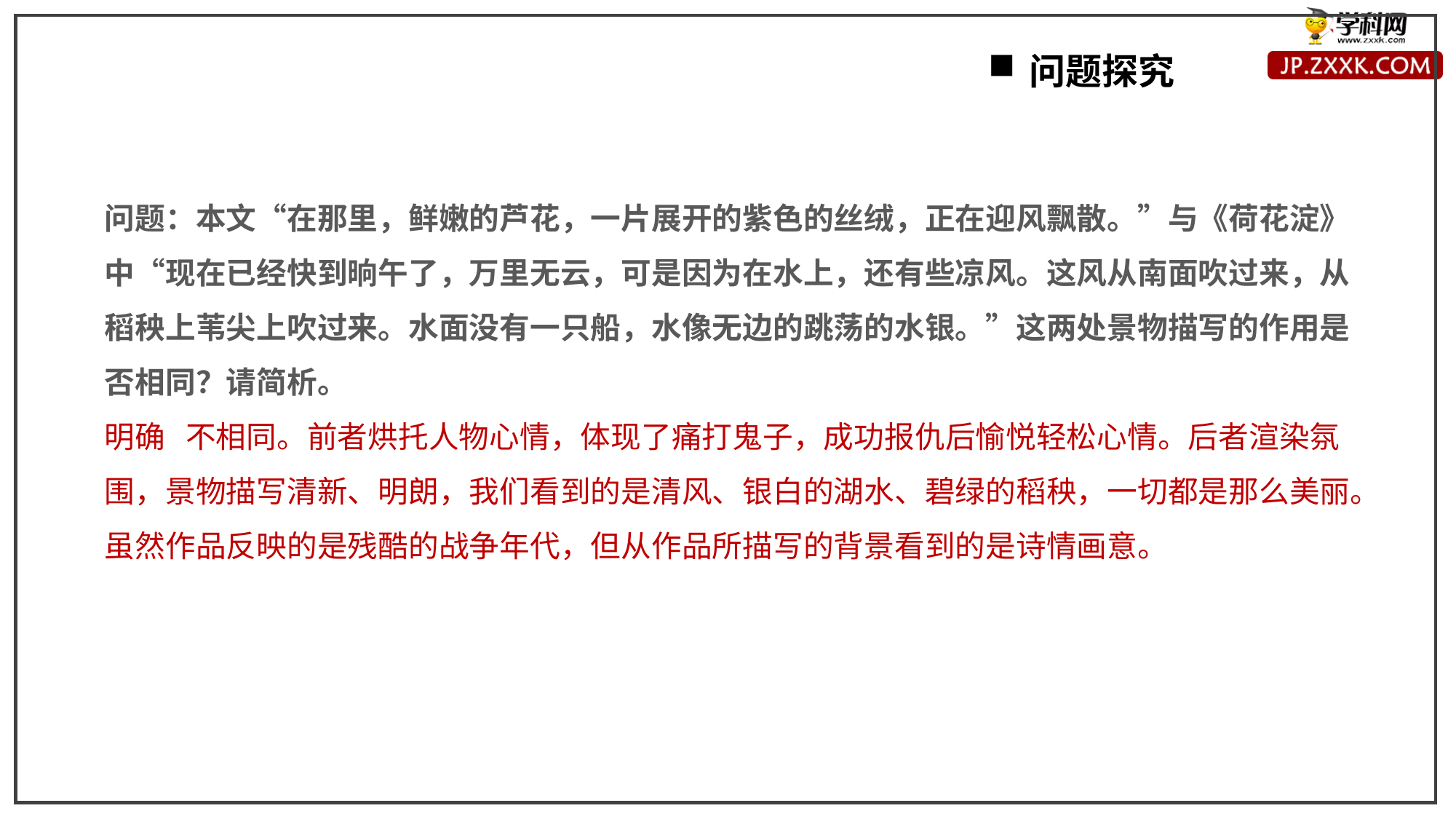

问题探究
问题：本文“在那里，鲜嫩的芦花，一片展开的紫色的丝绒，正在迎风飘散。”与《荷花淀》中“现在已经快到晌午了，万里无云，可是因为在水上，还有些凉风。这风从南面吹过来，从稻秧上苇尖上吹过来。水面没有一只船，水像无边的跳荡的水银。”这两处景物描写的作用是否相同？请简析。
明确   不相同。前者烘托人物心情，体现了痛打鬼子，成功报仇后愉悦轻松心情。后者渲染氛围，景物描写清新、明朗，我们看到的是清风、银白的湖水、碧绿的稻秧，一切都是那么美丽。虽然作品反映的是残酷的战争年代，但从作品所描写的背景看到的是诗情画意。